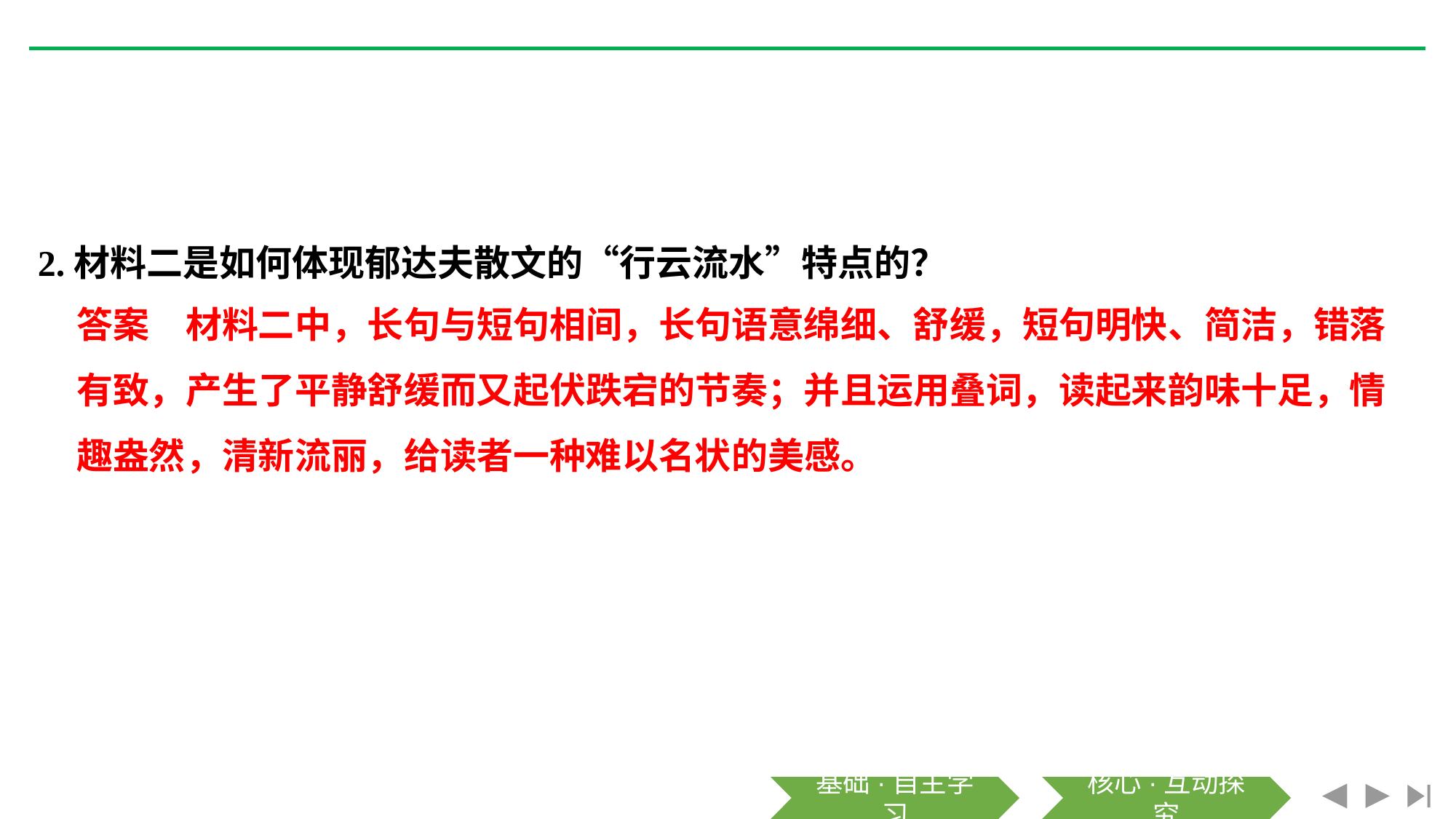

2.材料二是如何体现郁达夫散文的“行云流水”特点的？
答案　材料二中，长句与短句相间，长句语意绵细、舒缓，短句明快、简洁，错落有致，产生了平静舒缓而又起伏跌宕的节奏；并且运用叠词，读起来韵味十足，情趣盎然，清新流丽，给读者一种难以名状的美感。